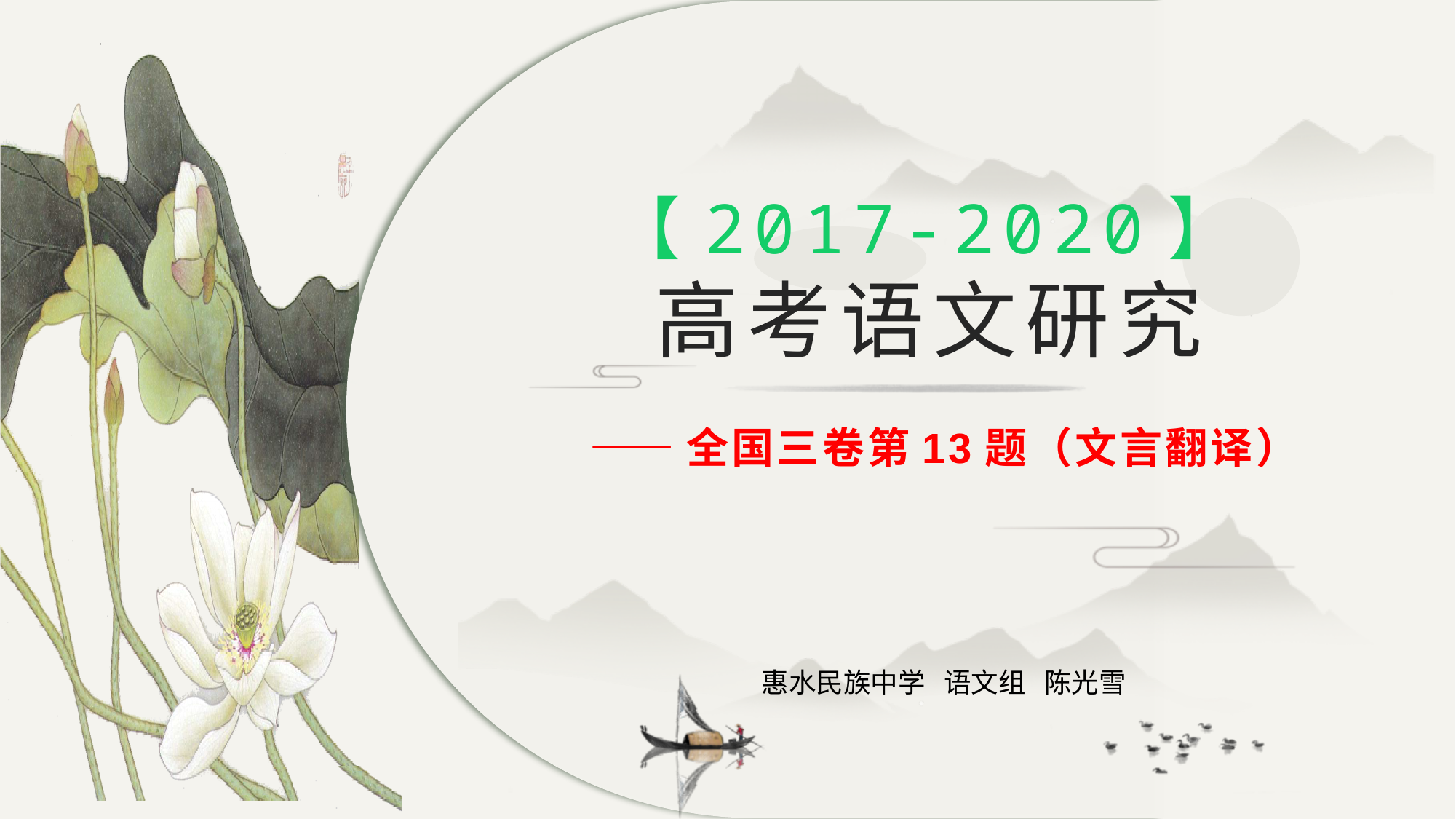

# 【2017-2020】 高考语文研究
——全国三卷第13题（文言翻译）
惠水民族中学   语文组   陈光雪